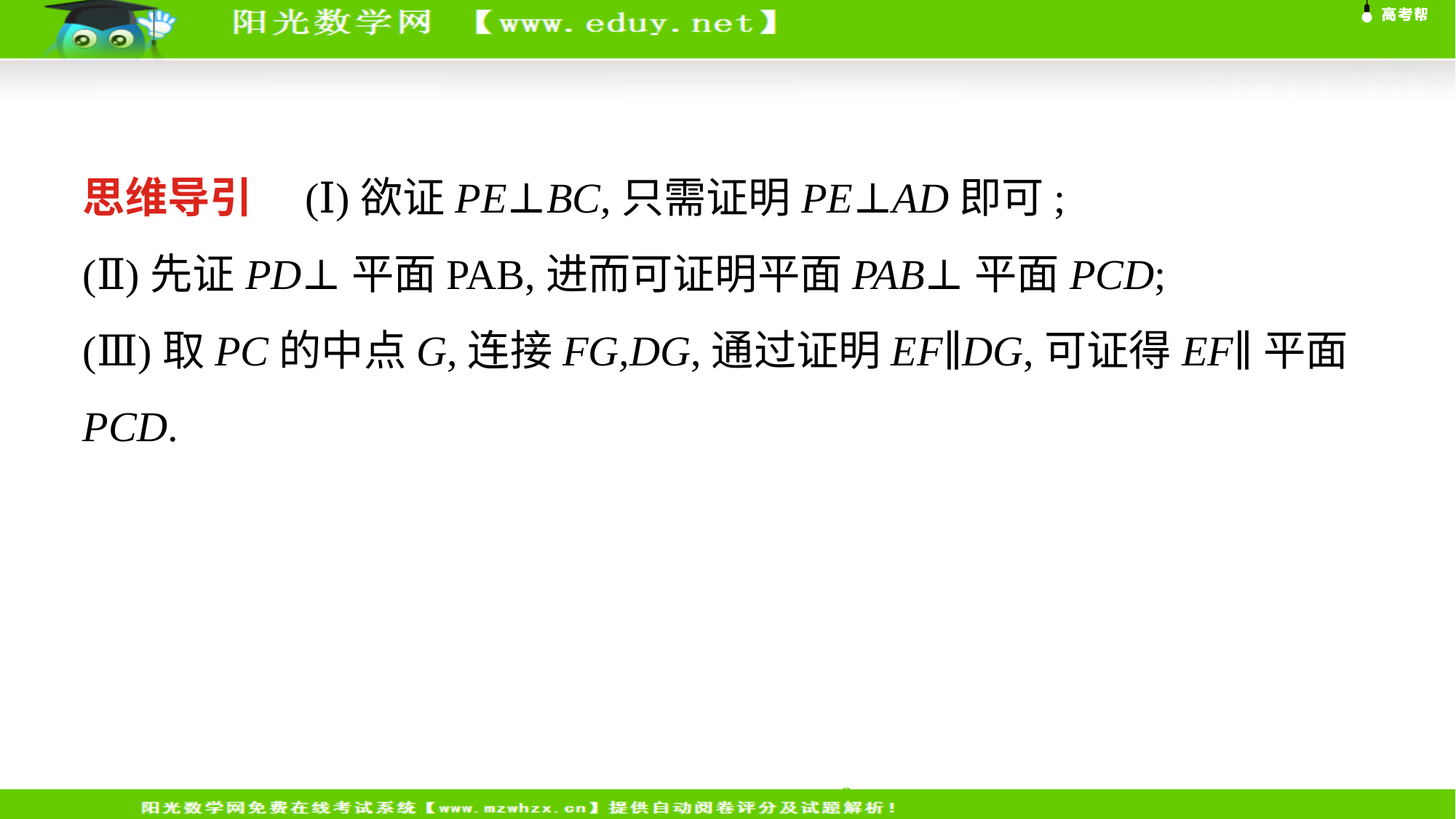

思维导引　(Ⅰ)欲证PE⊥BC,只需证明PE⊥AD即可;
(Ⅱ)先证PD⊥平面PAB,进而可证明平面PAB⊥平面PCD;
(Ⅲ)取PC的中点G,连接FG,DG,通过证明EF∥DG,可证得EF∥平面PCD.